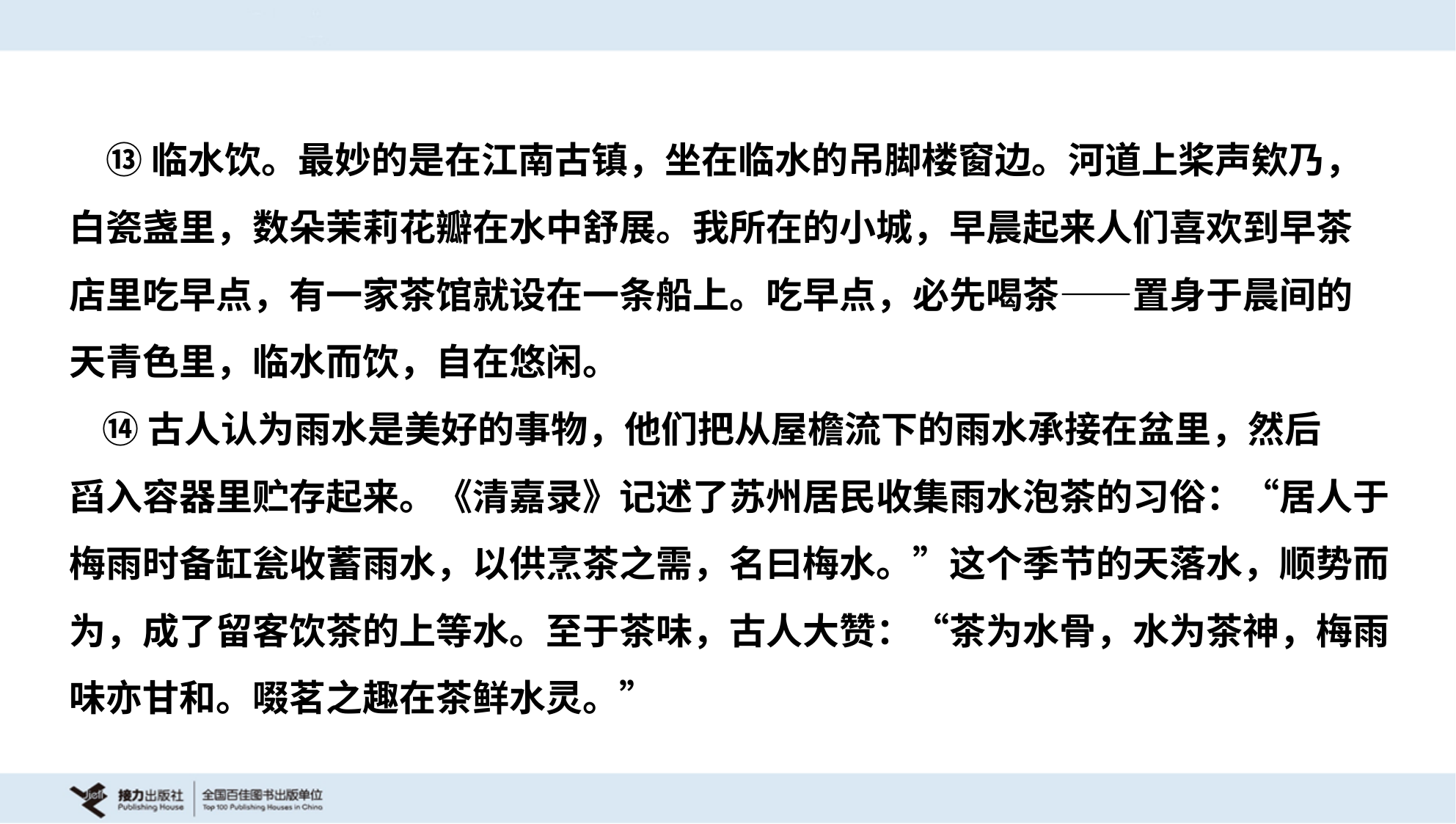

⑬临水饮。最妙的是在江南古镇，坐在临水的吊脚楼窗边。河道上桨声欸乃，
白瓷盏里，数朵茉莉花瓣在水中舒展。我所在的小城，早晨起来人们喜欢到早茶
店里吃早点，有一家茶馆就设在一条船上。吃早点，必先喝茶——置身于晨间的
天青色里，临水而饮，自在悠闲。
    ⑭古人认为雨水是美好的事物，他们把从屋檐流下的雨水承接在盆里，然后
舀入容器里贮存起来。《清嘉录》记述了苏州居民收集雨水泡茶的习俗：“居人于
梅雨时备缸瓮收蓄雨水，以供烹茶之需，名曰梅水。”这个季节的天落水，顺势而
为，成了留客饮茶的上等水。至于茶味，古人大赞：“茶为水骨，水为茶神，梅雨
味亦甘和。啜茗之趣在茶鲜水灵。”